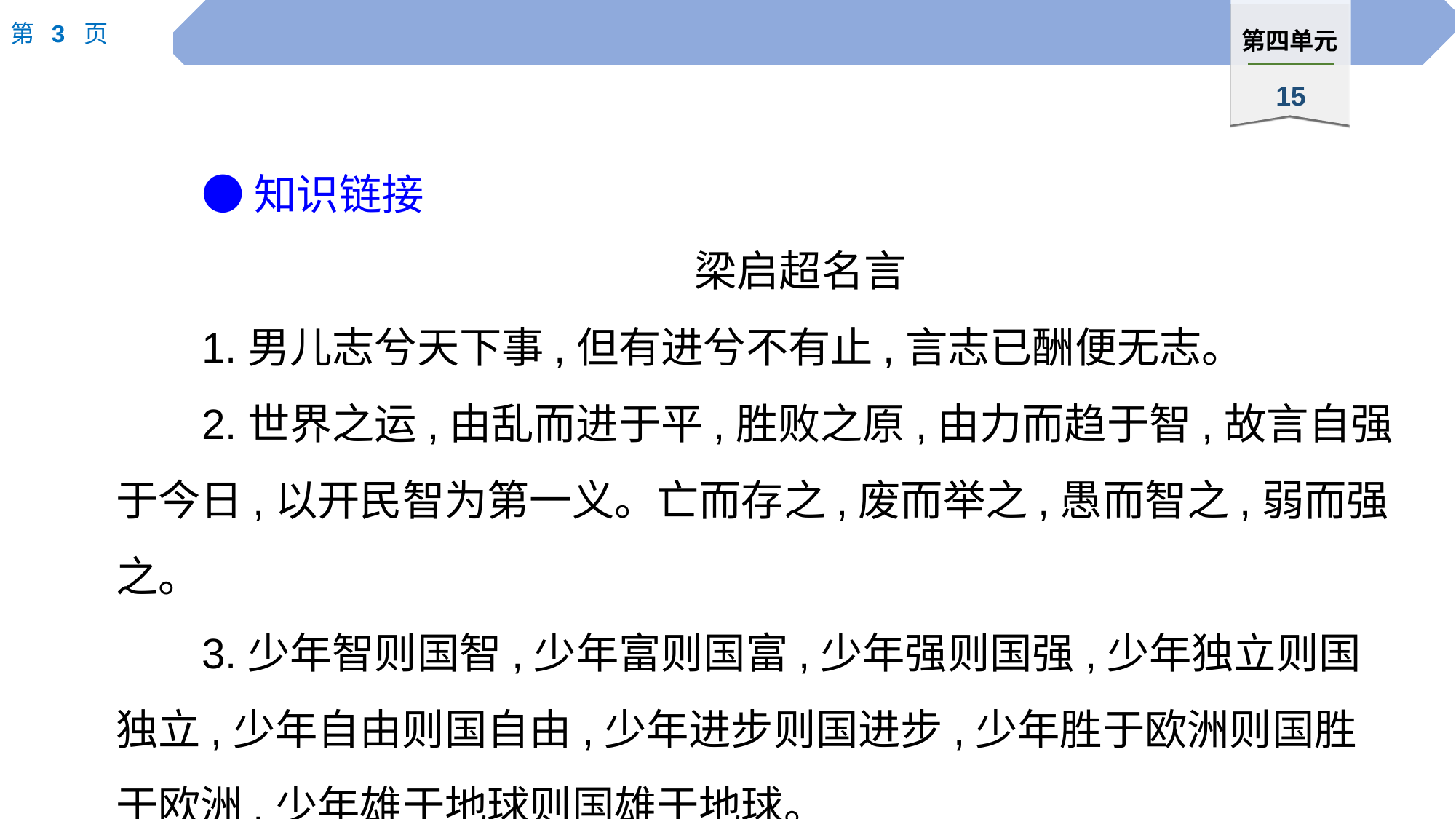

●知识链接
梁启超名言
1.男儿志兮天下事,但有进兮不有止,言志已酬便无志。
2.世界之运,由乱而进于平,胜败之原,由力而趋于智,故言自强于今日,以开民智为第一义。亡而存之,废而举之,愚而智之,弱而强之。
3.少年智则国智,少年富则国富,少年强则国强,少年独立则国独立,少年自由则国自由,少年进步则国进步,少年胜于欧洲则国胜于欧洲,少年雄于地球则国雄于地球。